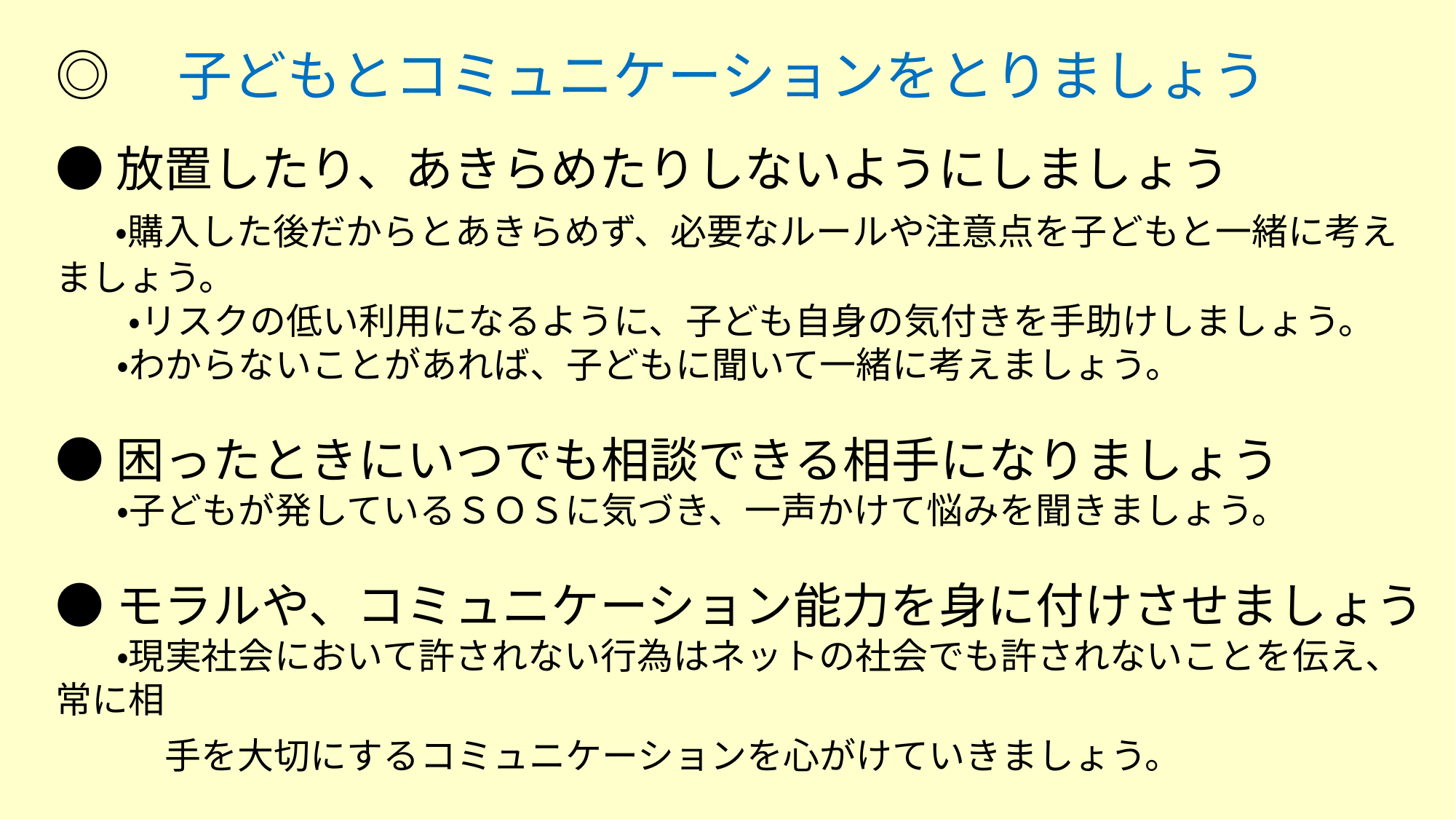

◎　子どもとコミュニケーションをとりましょう
●放置したり、あきらめたりしないようにしましょう
　 ・購入した後だからとあきらめず、必要なルールや注意点を子どもと一緒に考えましょう。
　　・リスクの低い利用になるように、子ども自身の気付きを手助けしましょう。
 　 ・わからないことがあれば、子どもに聞いて一緒に考えましょう。

●困ったときにいつでも相談できる相手になりましょう
 　 ・子どもが発しているＳＯＳに気づき、一声かけて悩みを聞きましょう。

●モラルや、コミュニケーション能力を身に付けさせましょう
　   ・現実社会において許されない行為はネットの社会でも許されないことを伝え、常に相
　　　手を大切にするコミュニケーションを心がけていきましょう。